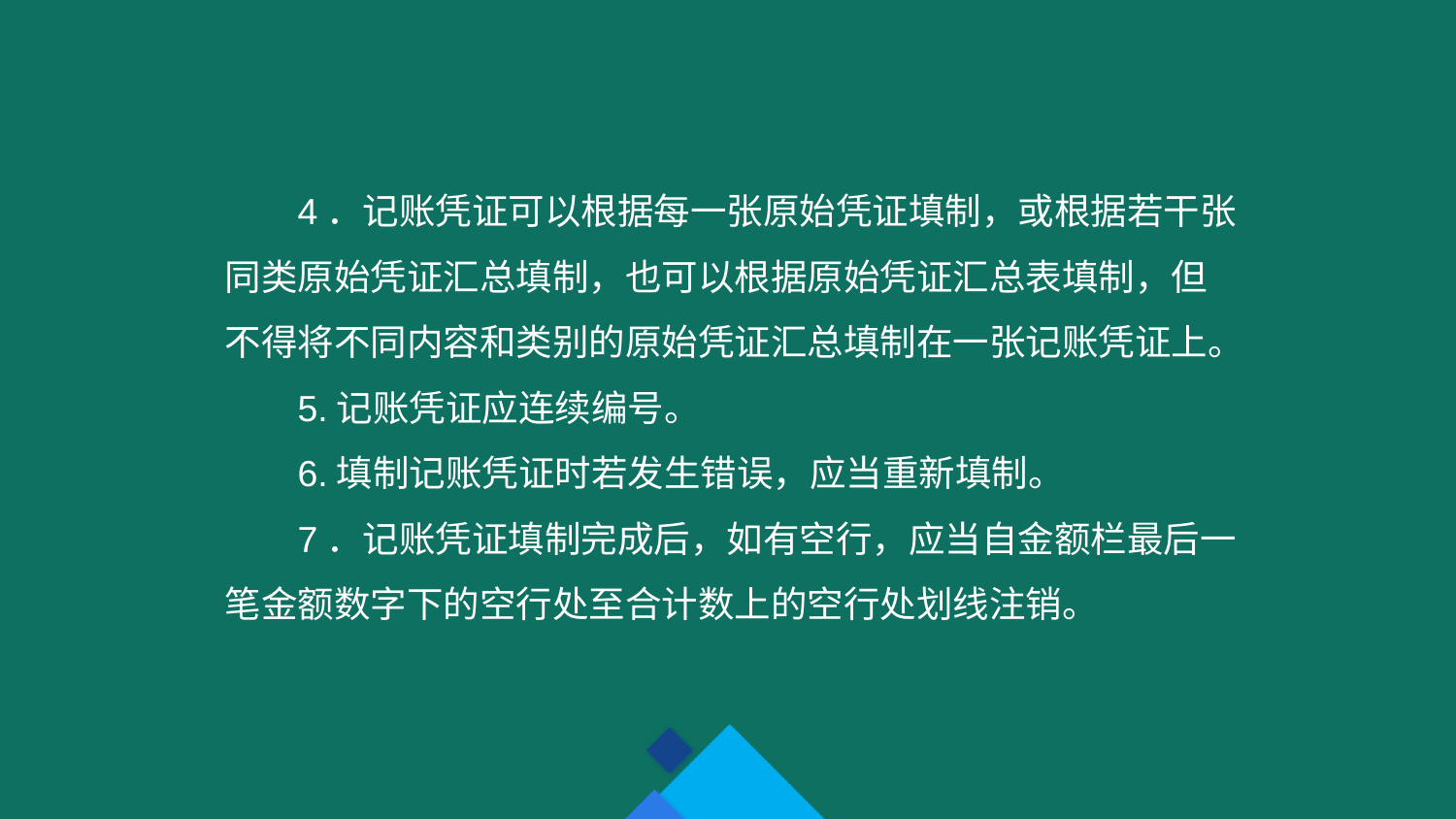

4．记账凭证可以根据每一张原始凭证填制，或根据若干张同类原始凭证汇总填制，也可以根据原始凭证汇总表填制，但不得将不同内容和类别的原始凭证汇总填制在一张记账凭证上。
5.记账凭证应连续编号。
6.填制记账凭证时若发生错误，应当重新填制。
7．记账凭证填制完成后，如有空行，应当自金额栏最后一笔金额数字下的空行处至合计数上的空行处划线注销。